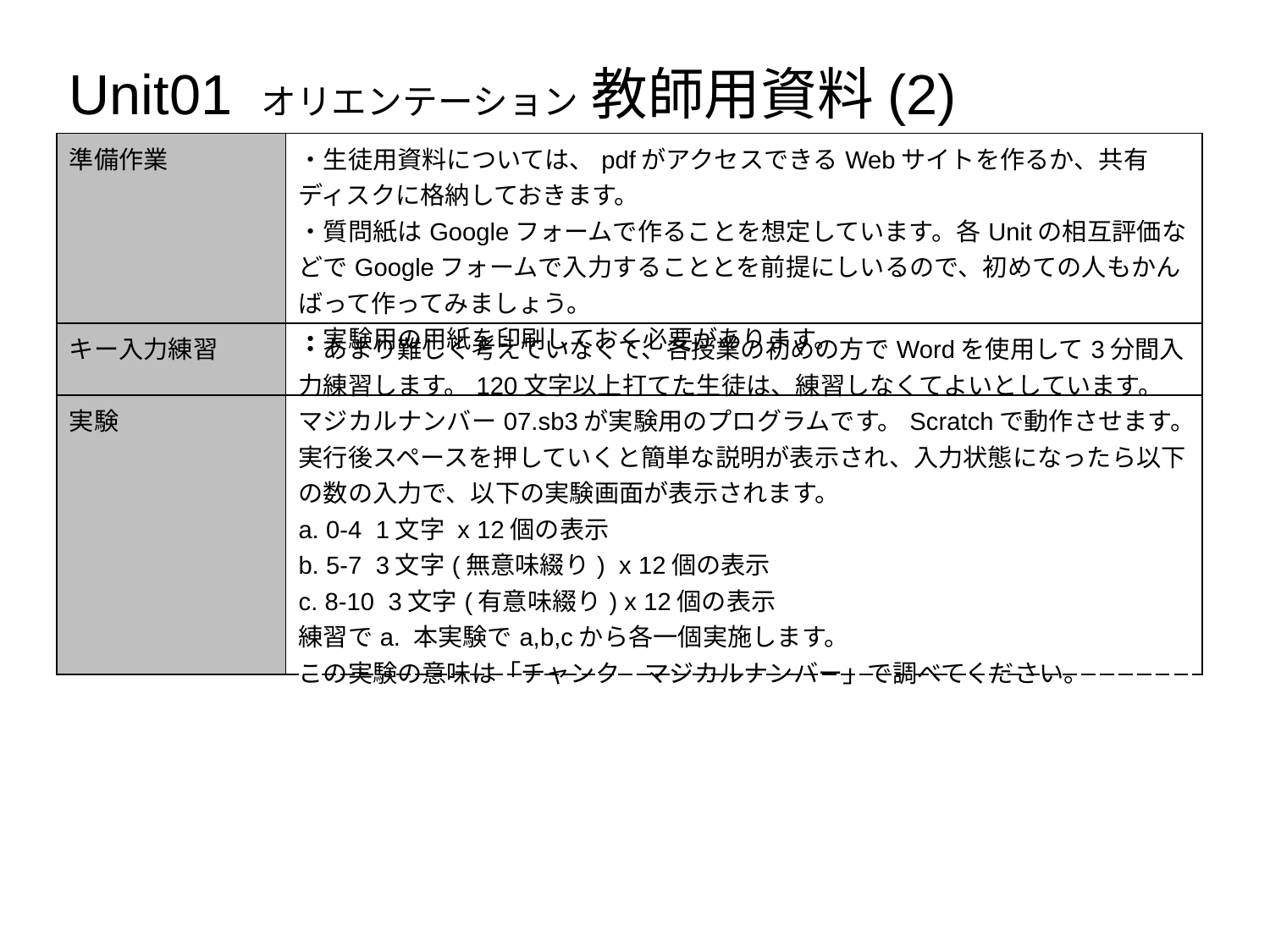

Unit01 オリエンテーション 教師用資料(2)
| 準備作業 | ・生徒用資料については、pdfがアクセスできるWebサイトを作るか、共有ディスクに格納しておきます。 ・質問紙はGoogleフォームで作ることを想定しています。各Unitの相互評価などでGoogleフォームで入力することとを前提にしいるので、初めての人もかんばって作ってみましょう。 ・実験用の用紙を印刷しておく必要があります。 |
| --- | --- |
| キー入力練習 | ・あまり難しく考えていなくて、各授業の初めの方でWordを使用して3分間入力練習します。120文字以上打てた生徒は、練習しなくてよいとしています。 |
| 実験 | マジカルナンバー07.sb3が実験用のプログラムです。Scratchで動作させます。 実行後スペースを押していくと簡単な説明が表示され、入力状態になったら以下の数の入力で、以下の実験画面が表示されます。 a. 0-4 1文字 x 12個の表示 b. 5-7 3文字(無意味綴り) x 12個の表示 c. 8-10 3文字(有意味綴り) x 12個の表示 練習でa. 本実験でa,b,cから各一個実施します。 この実験の意味は「チャンク　マジカルナンバー」で調べてください。 |